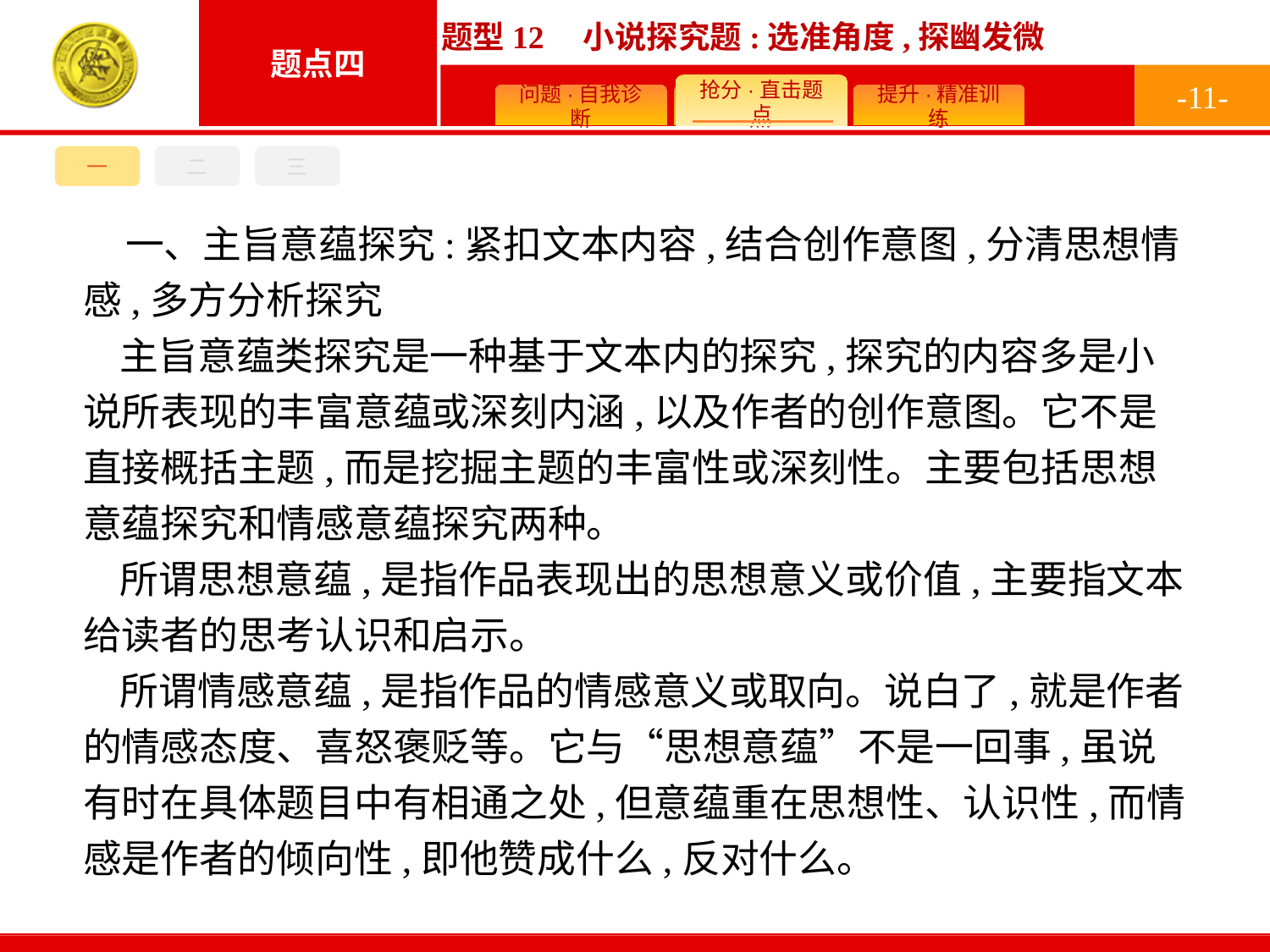

-11-
三
一
二
一、主旨意蕴探究:紧扣文本内容,结合创作意图,分清思想情感,多方分析探究
主旨意蕴类探究是一种基于文本内的探究,探究的内容多是小说所表现的丰富意蕴或深刻内涵,以及作者的创作意图。它不是直接概括主题,而是挖掘主题的丰富性或深刻性。主要包括思想意蕴探究和情感意蕴探究两种。
所谓思想意蕴,是指作品表现出的思想意义或价值,主要指文本给读者的思考认识和启示。
所谓情感意蕴,是指作品的情感意义或取向。说白了,就是作者的情感态度、喜怒褒贬等。它与“思想意蕴”不是一回事,虽说有时在具体题目中有相通之处,但意蕴重在思想性、认识性,而情感是作者的倾向性,即他赞成什么,反对什么。